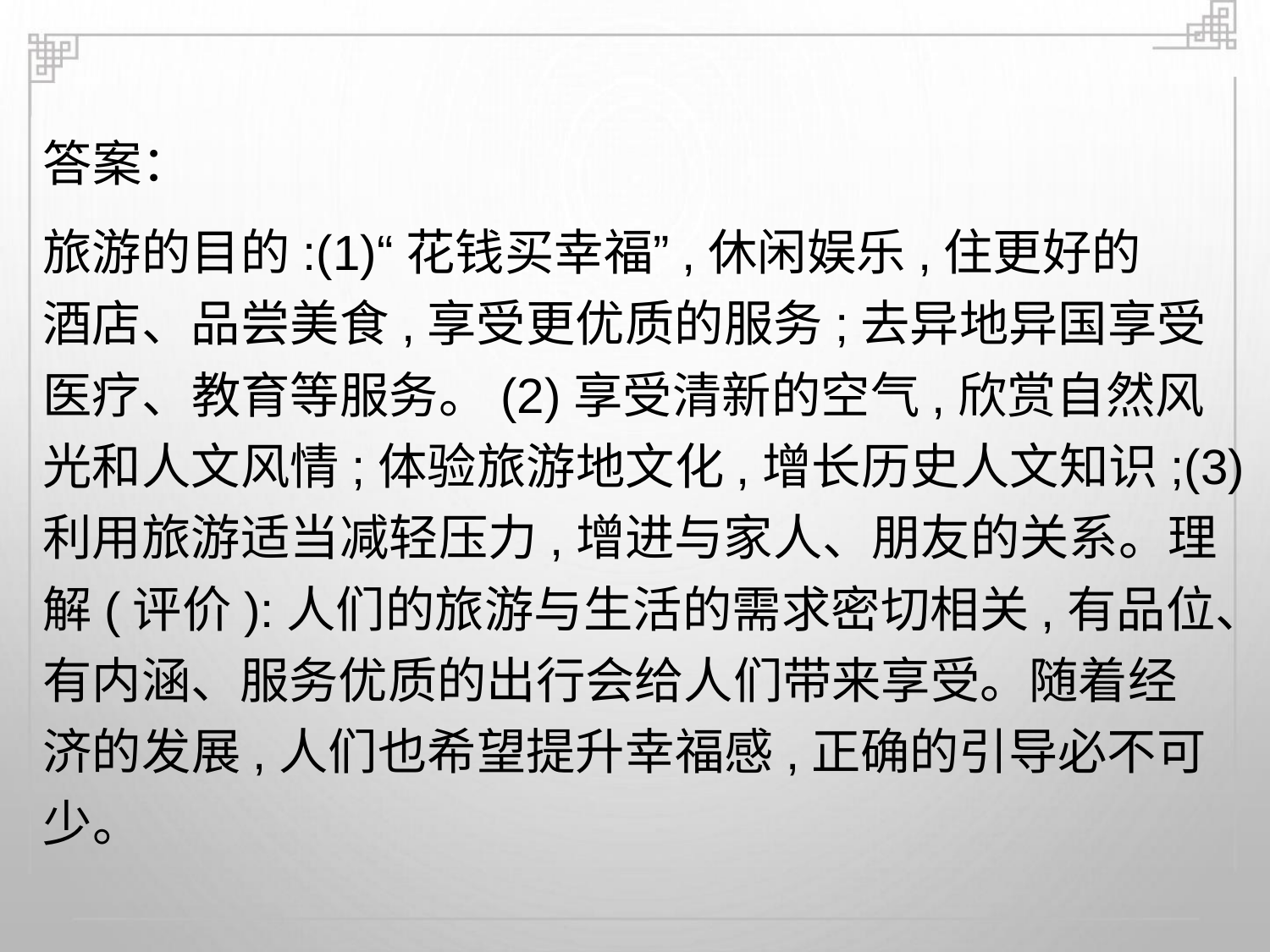

答案：
旅游的目的:(1)“花钱买幸福”,休闲娱乐,住更好的
酒店、品尝美食,享受更优质的服务;去异地异国享受
医疗、教育等服务。(2)享受清新的空气,欣赏自然风
光和人文风情;体验旅游地文化,增长历史人文知识;(3)
利用旅游适当减轻压力,增进与家人、朋友的关系。理
解(评价):人们的旅游与生活的需求密切相关,有品位、
有内涵、服务优质的出行会给人们带来享受。随着经
济的发展,人们也希望提升幸福感,正确的引导必不可
少。